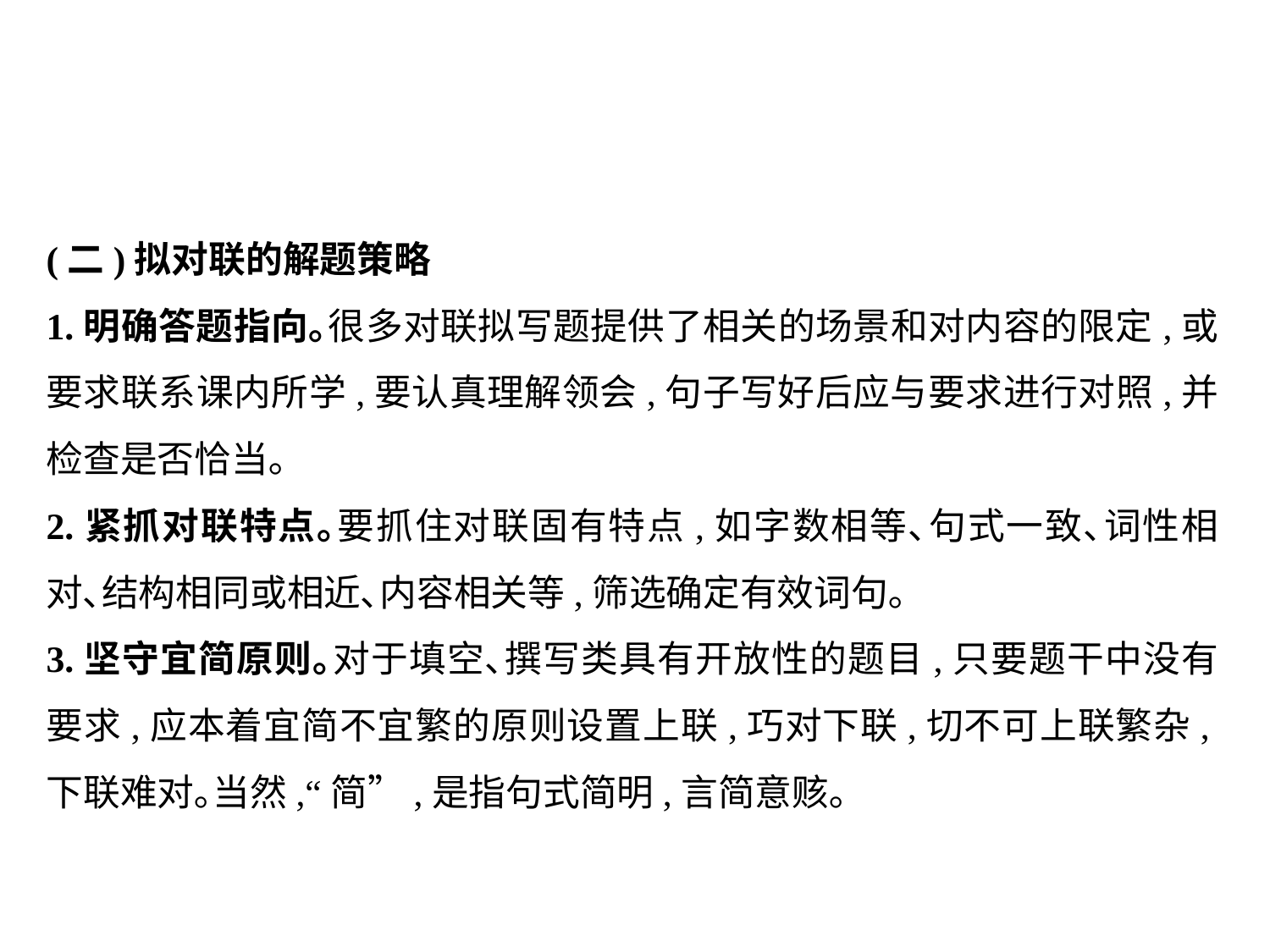

(二)拟对联的解题策略
1.明确答题指向｡很多对联拟写题提供了相关的场景和对内容的限定,或要求联系课内所学,要认真理解领会,句子写好后应与要求进行对照,并检查是否恰当｡
2.紧抓对联特点｡要抓住对联固有特点,如字数相等､句式一致､词性相对､结构相同或相近､内容相关等,筛选确定有效词句｡
3.坚守宜简原则｡对于填空､撰写类具有开放性的题目,只要题干中没有要求,应本着宜简不宜繁的原则设置上联,巧对下联,切不可上联繁杂,下联难对｡当然,“简”,是指句式简明,言简意赅｡